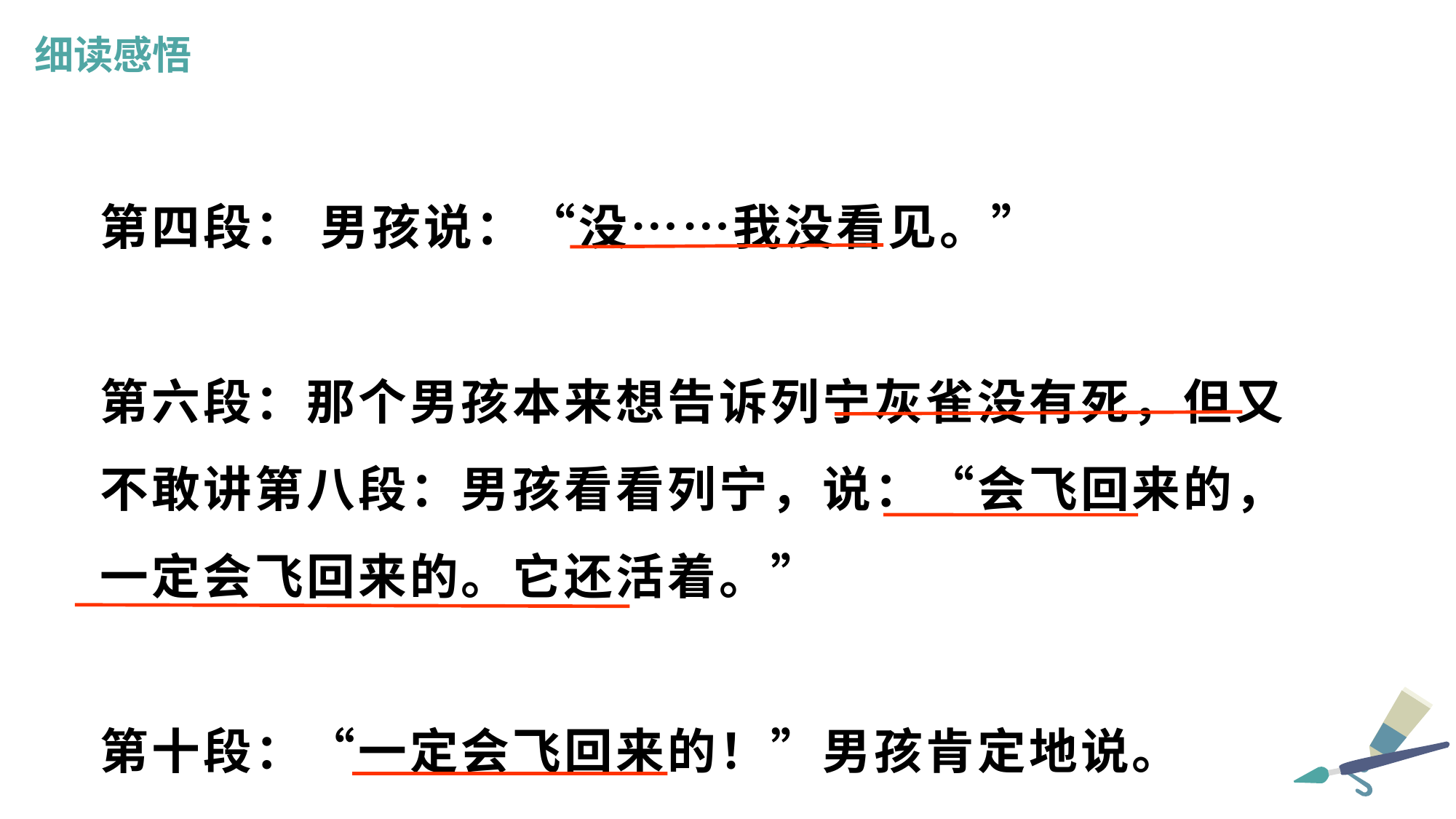

细读感悟
第四段： 男孩说：“没……我没看见。”
第六段：那个男孩本来想告诉列宁灰雀没有死，但又不敢讲第八段：男孩看看列宁，说：“会飞回来的，一定会飞回来的。它还活着。”
第十段：“一定会飞回来的！”男孩肯定地说。